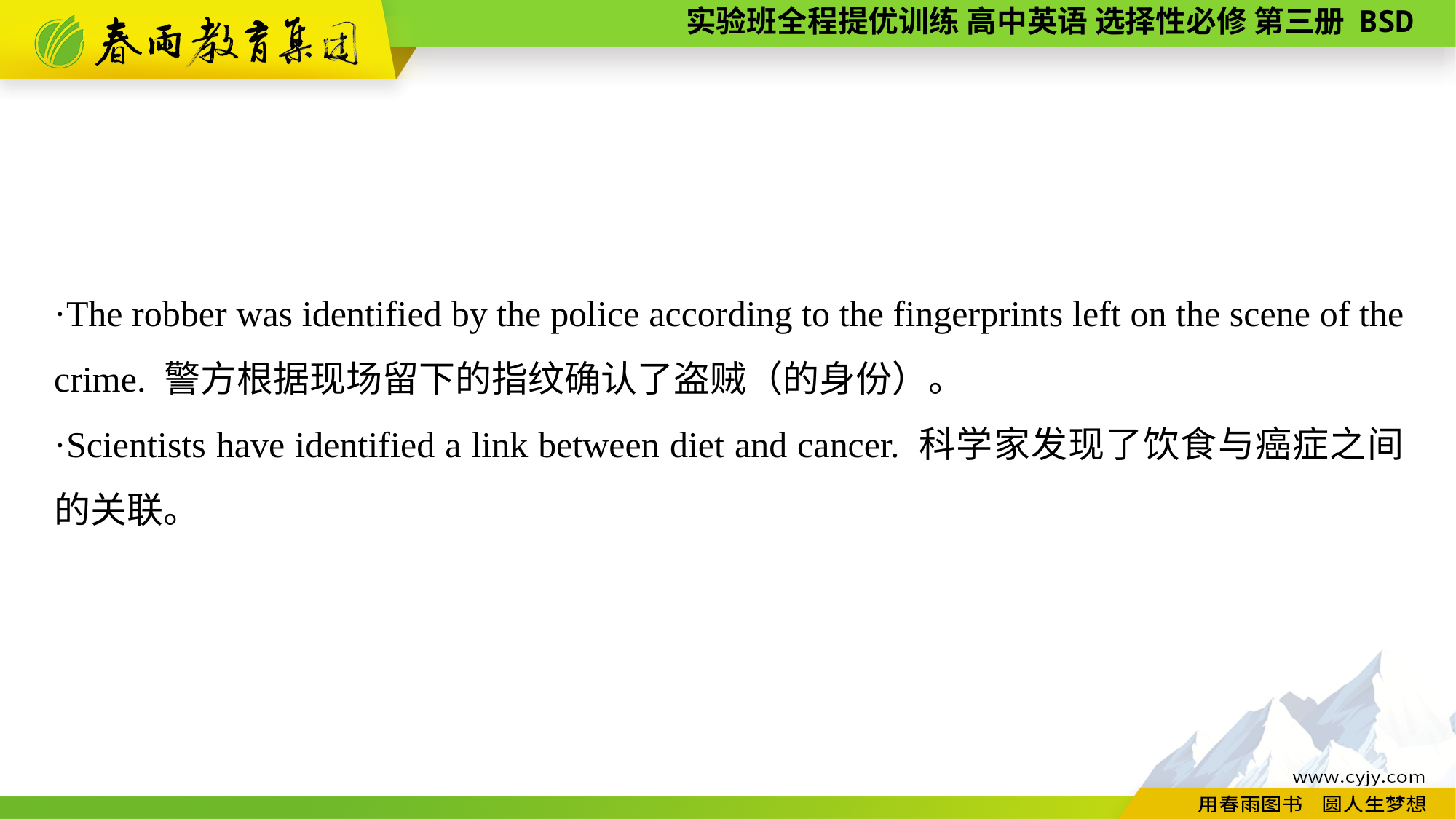

·The robber was identified by the police according to the fingerprints left on the scene of the crime. 警方根据现场留下的指纹确认了盗贼（的身份）。
·Scientists have identified a link between diet and cancer. 科学家发现了饮食与癌症之间的关联。